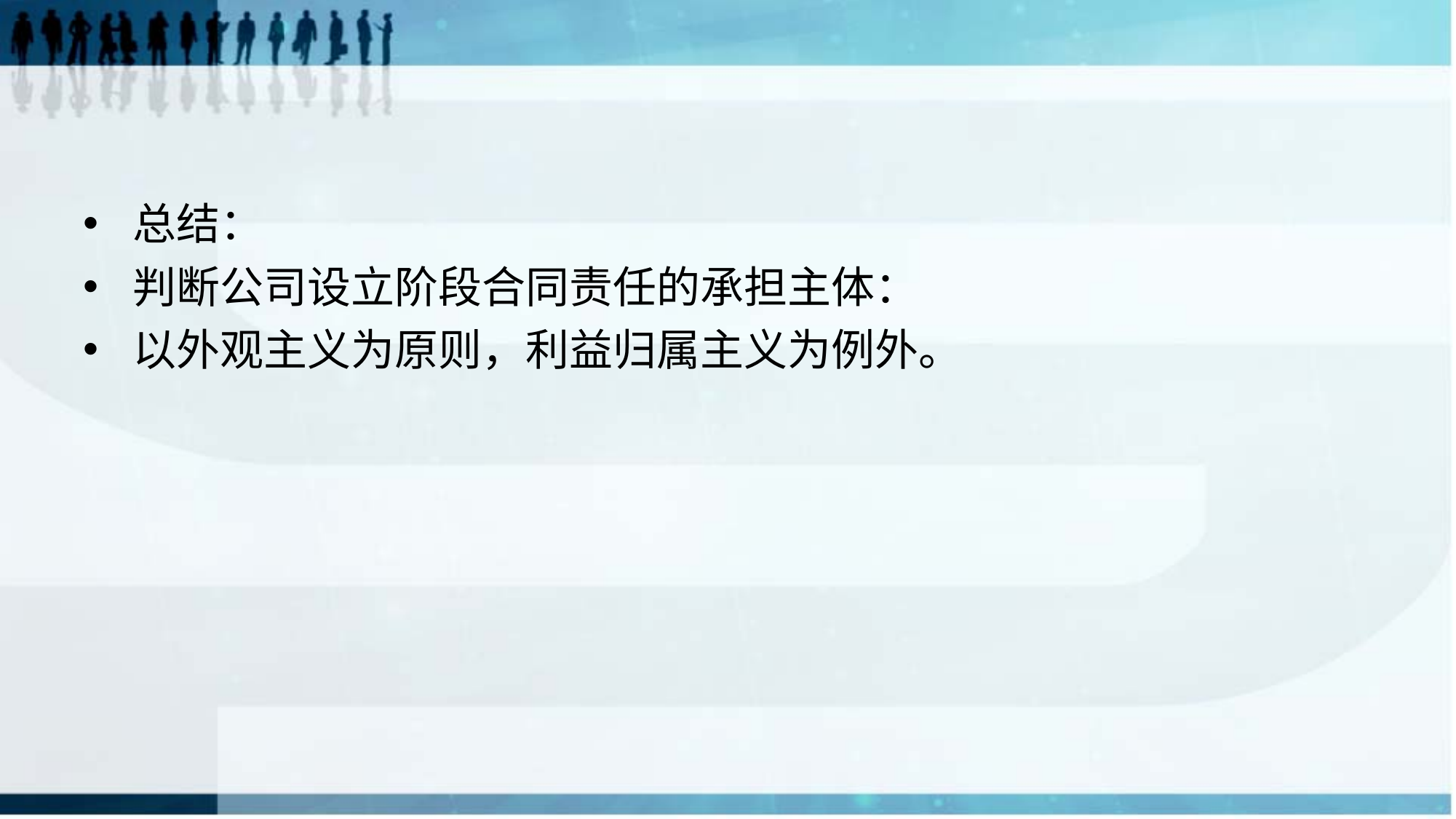

#
总结：
判断公司设立阶段合同责任的承担主体：
以外观主义为原则，利益归属主义为例外。